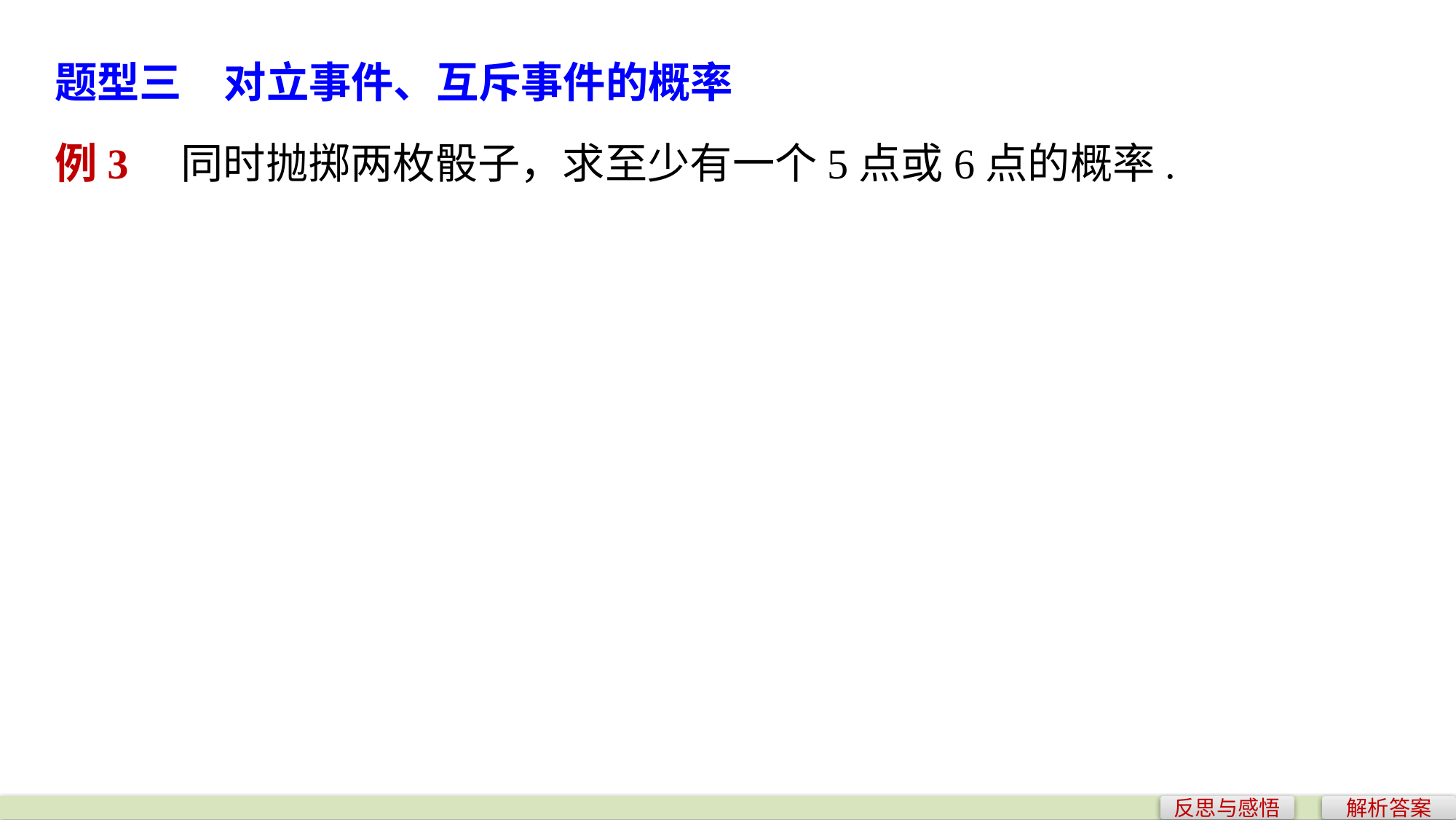

题型三　对立事件、互斥事件的概率
例3　同时抛掷两枚骰子，求至少有一个5点或6点的概率.
反思与感悟
解析答案